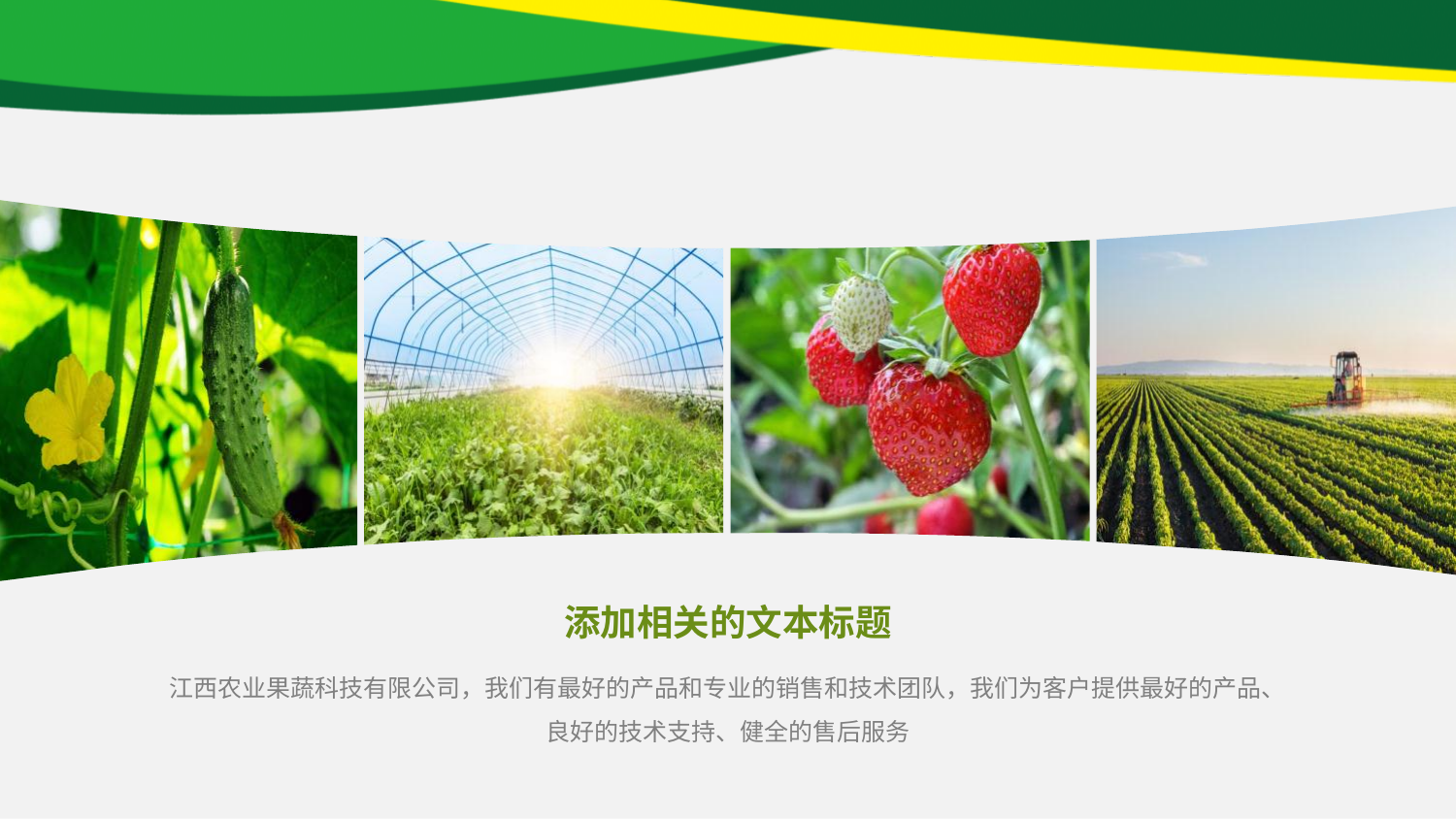

#

添加相关的文本标题
江西农业果蔬科技有限公司，我们有最好的产品和专业的销售和技术团队，我们为客户提供最好的产品、良好的技术支持、健全的售后服务